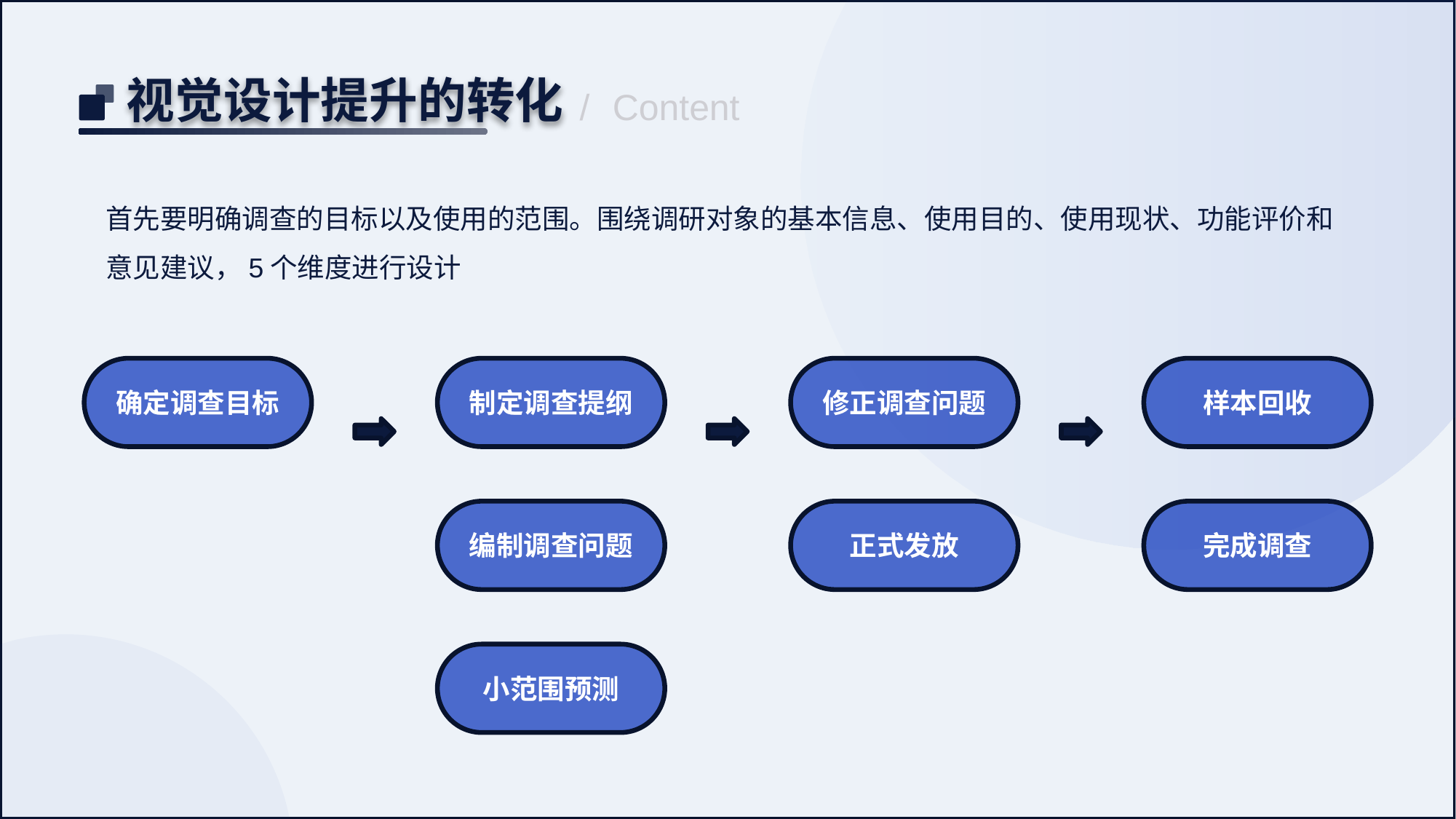

视觉设计提升的转化
/
Content

首先要明确调查的目标以及使用的范围。围绕调研对象的基本信息、使用目的、使用现状、功能评价和意见建议，5个维度进行设计
01

确定调查目标

制定调查提纲

修正调查问题

样本回收

编制调查问题

正式发放

完成调查

小范围预测